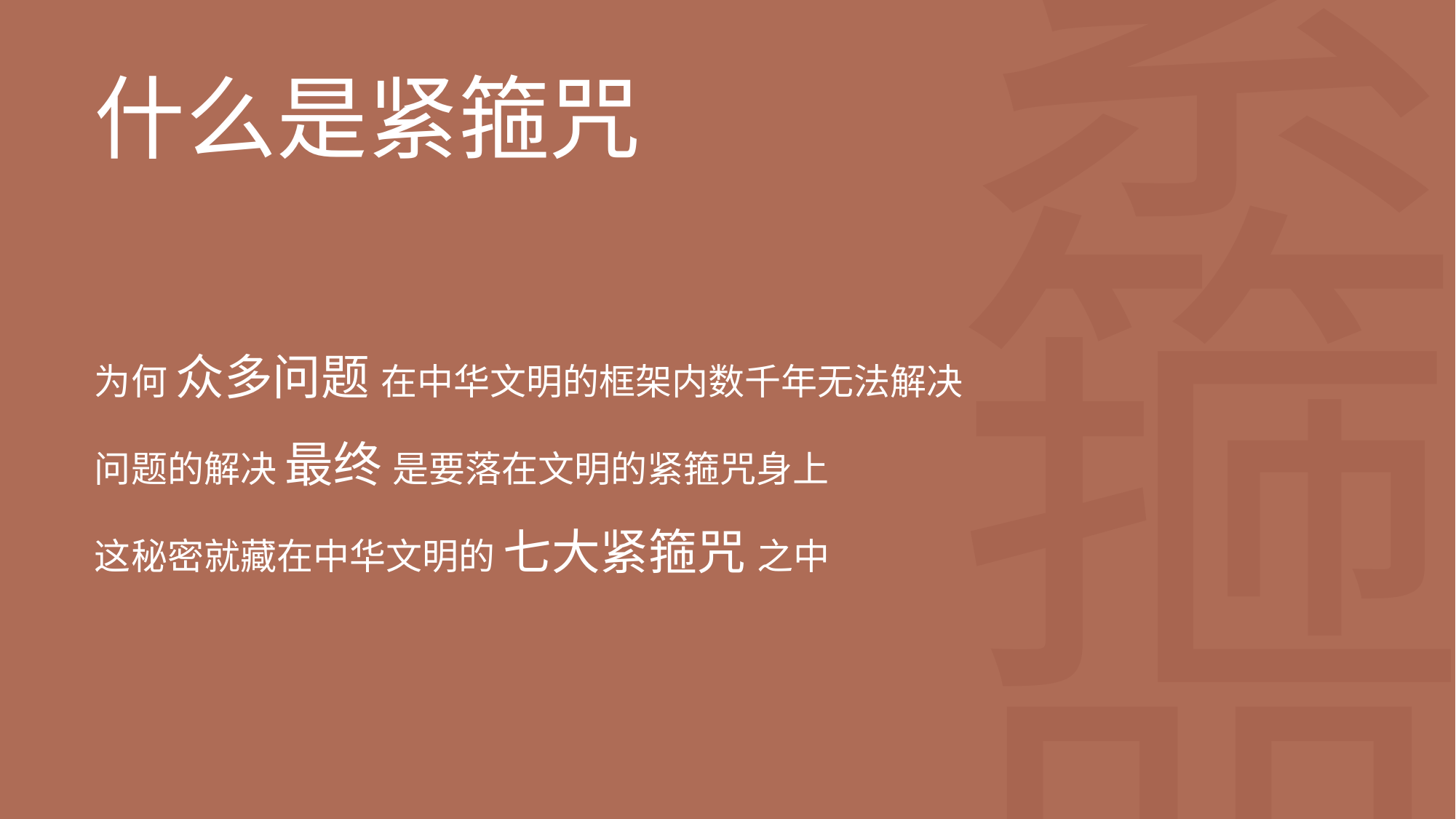

紧箍咒
什么是紧箍咒
为何 众多问题 在中华文明的框架内数千年无法解决
问题的解决 最终 是要落在文明的紧箍咒身上
这秘密就藏在中华文明的 七大紧箍咒 之中